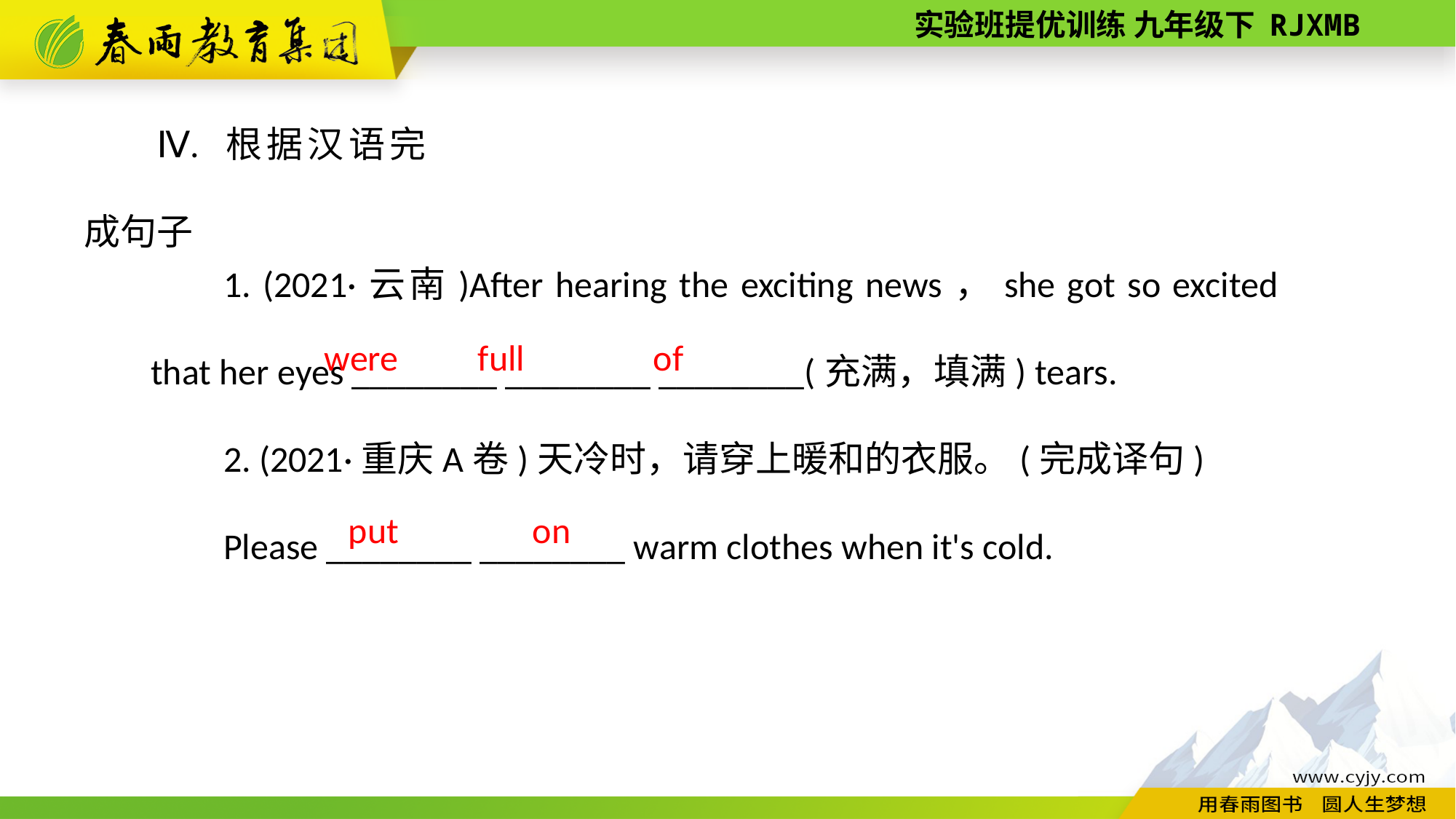

Ⅳ. 根据汉语完成句子
1. (2021·云南)After hearing the exciting news，she got so excited that her eyes ________ ________ ________(充满，填满) tears.
2. (2021·重庆A卷)天冷时，请穿上暖和的衣服。(完成译句)
Please ________ ________ warm clothes when it's cold.
of
full
were
on
put